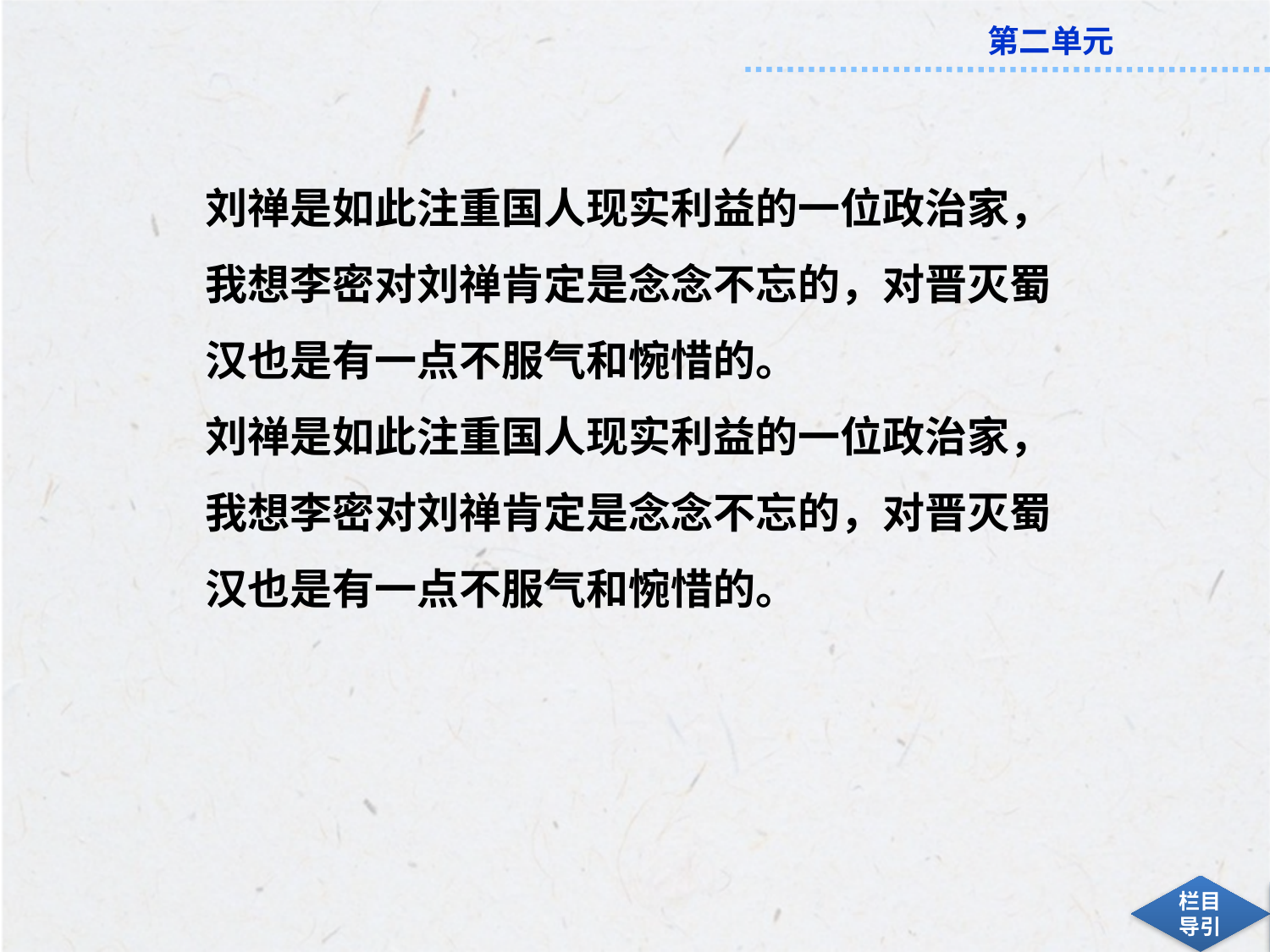

刘禅是如此注重国人现实利益的一位政治家，我想李密对刘禅肯定是念念不忘的，对晋灭蜀汉也是有一点不服气和惋惜的。
刘禅是如此注重国人现实利益的一位政治家，我想李密对刘禅肯定是念念不忘的，对晋灭蜀汉也是有一点不服气和惋惜的。